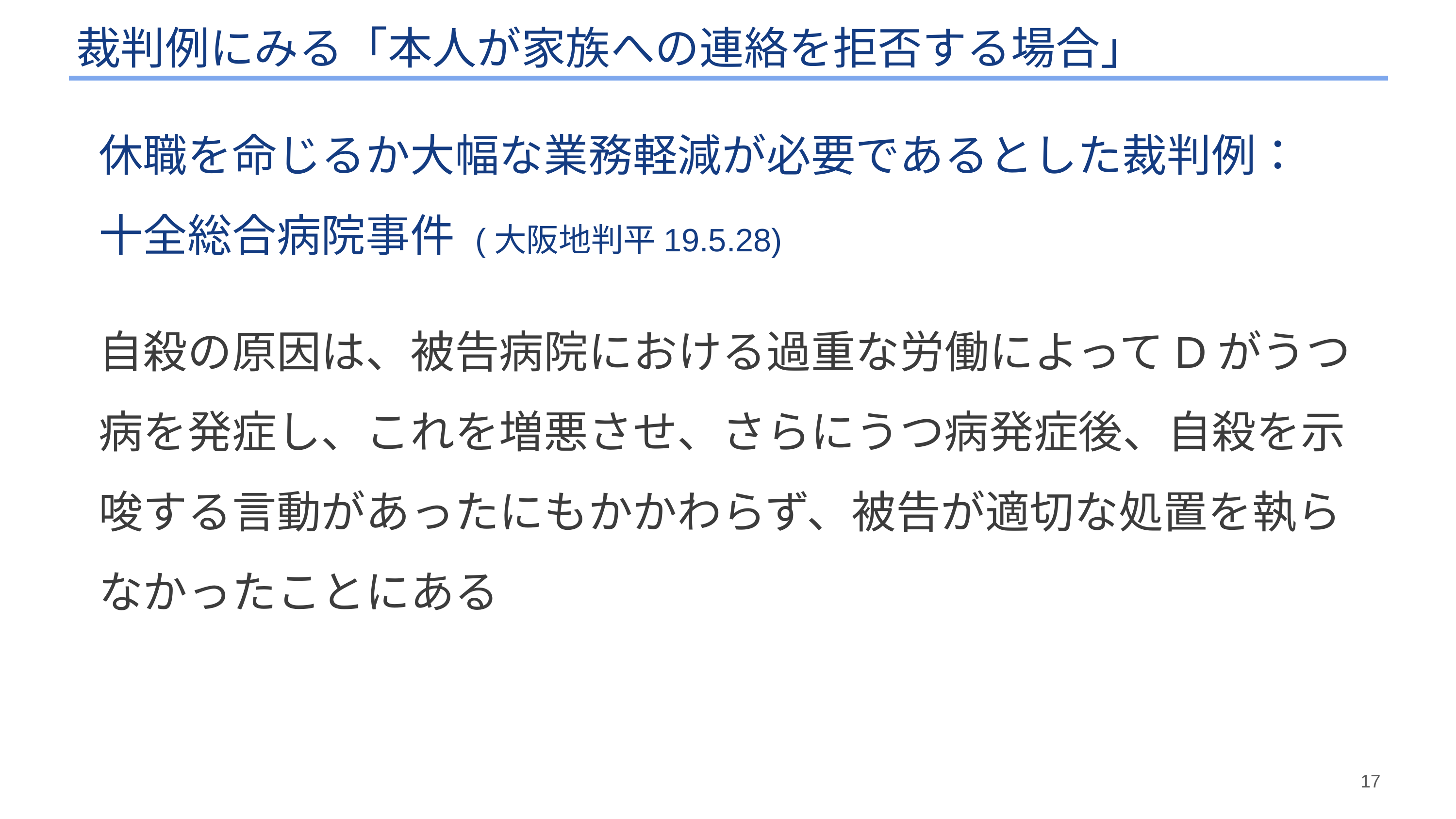

# 裁判例にみる「本人が家族への連絡を拒否する場合」
休職を命じるか大幅な業務軽減が必要であるとした裁判例：
十全総合病院事件 (大阪地判平19.5.28)
自殺の原因は、被告病院における過重な労働によってDがうつ病を発症し、これを増悪させ、さらにうつ病発症後、自殺を示唆する言動があったにもかかわらず、被告が適切な処置を執らなかったことにある
17